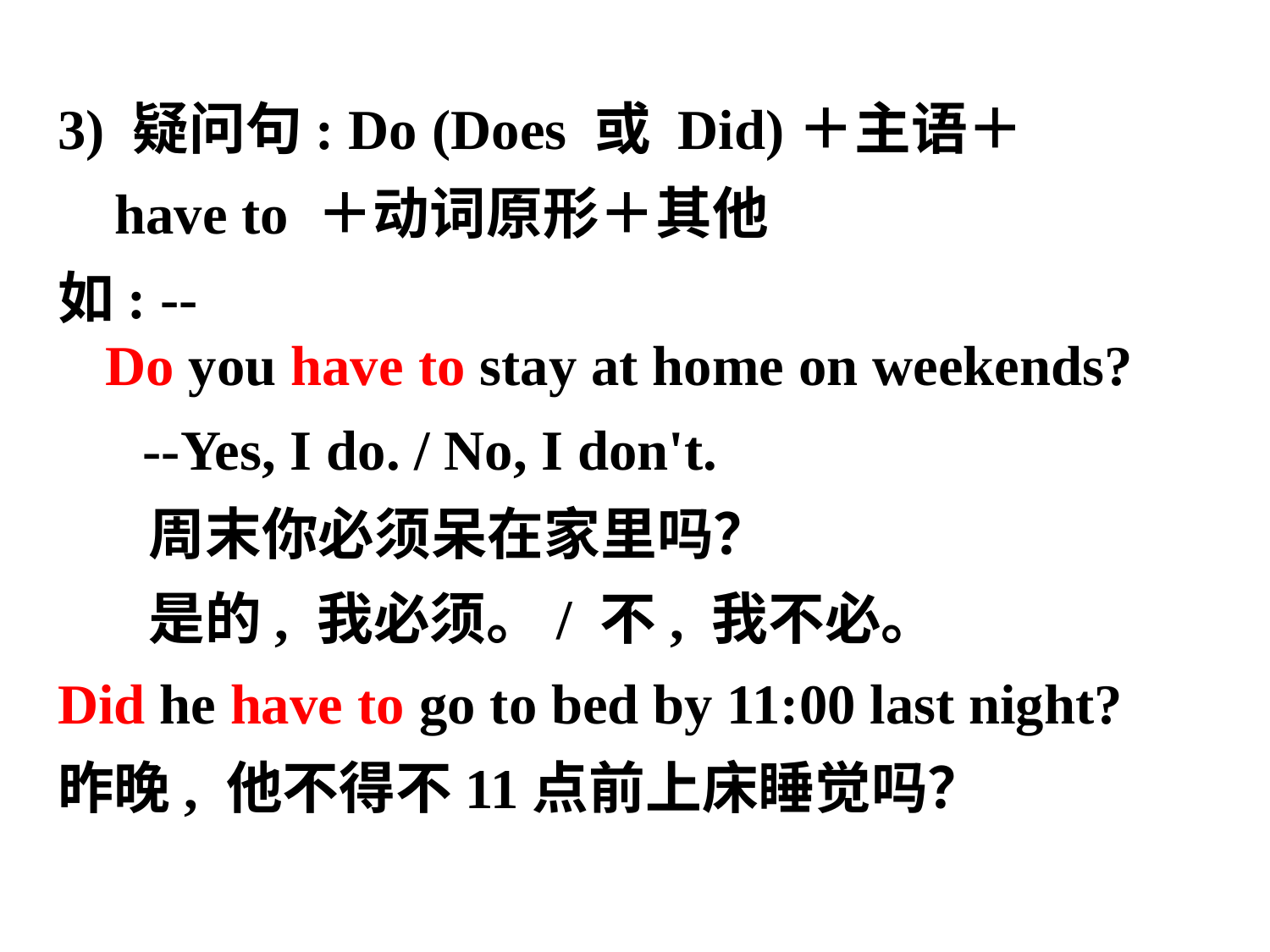

3) 疑问句: Do (Does 或 Did)＋主语＋
    have to ＋动词原形＋其他
如: --Do you have to stay at home on weekends?
      --Yes, I do. / No, I don't.
      周末你必须呆在家里吗？
      是的, 我必须。/ 不, 我不必。
Did he have to go to bed by 11:00 last night?
昨晚, 他不得不11点前上床睡觉吗？